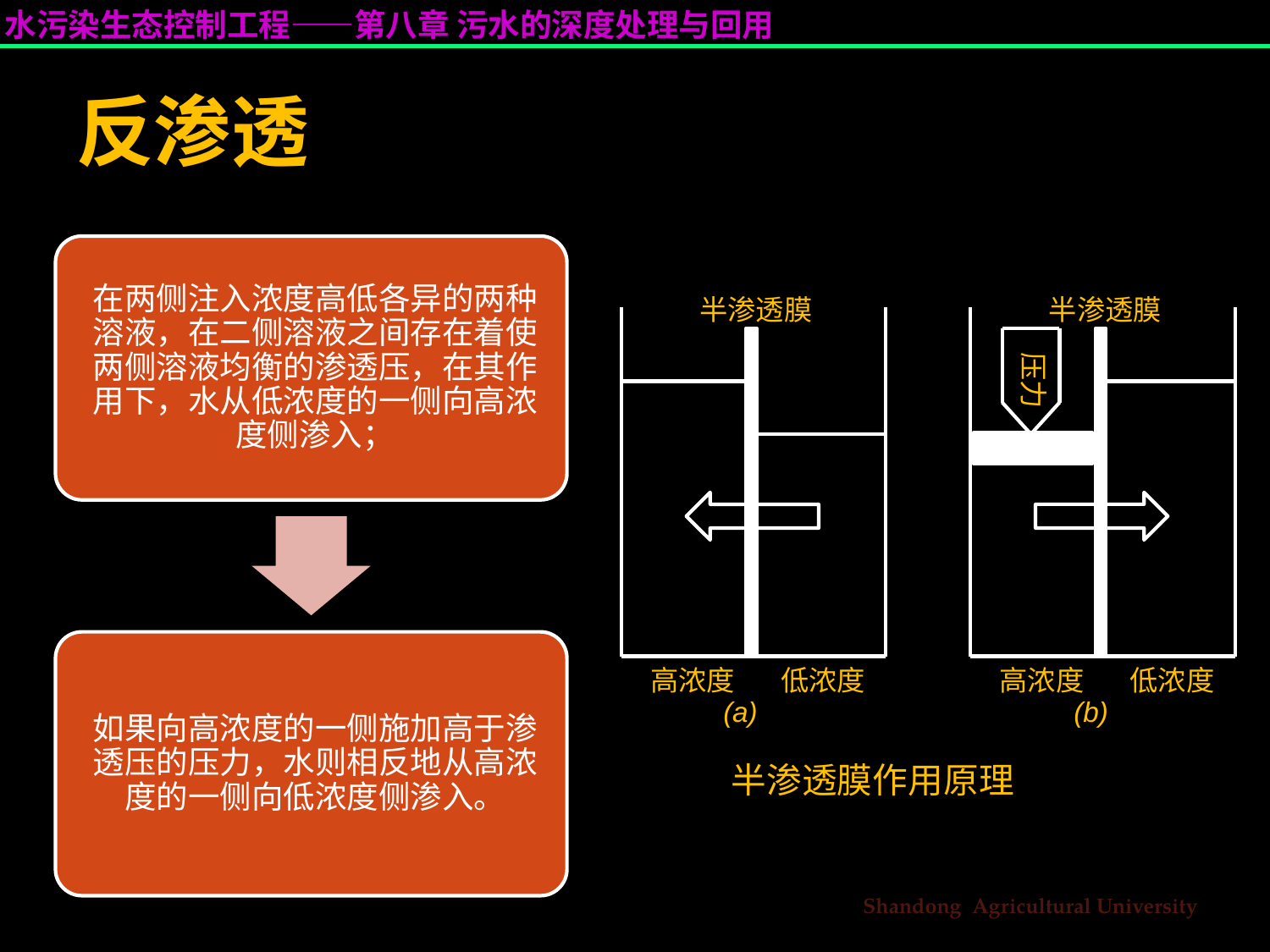

# 反渗透
在两侧注入浓度高低各异的两种溶液，在二侧溶液之间存在着使两侧溶液均衡的渗透压，在其作用下，水从低浓度的一侧向高浓度侧渗入；

如果向高浓度的一侧施加高于渗透压的压力，水则相反地从高浓度的一侧向低浓度侧渗入。
半渗透膜
半渗透膜

压力

高浓度
低浓度
高浓度
低浓度
(a)
(b)

半渗透膜作用原理